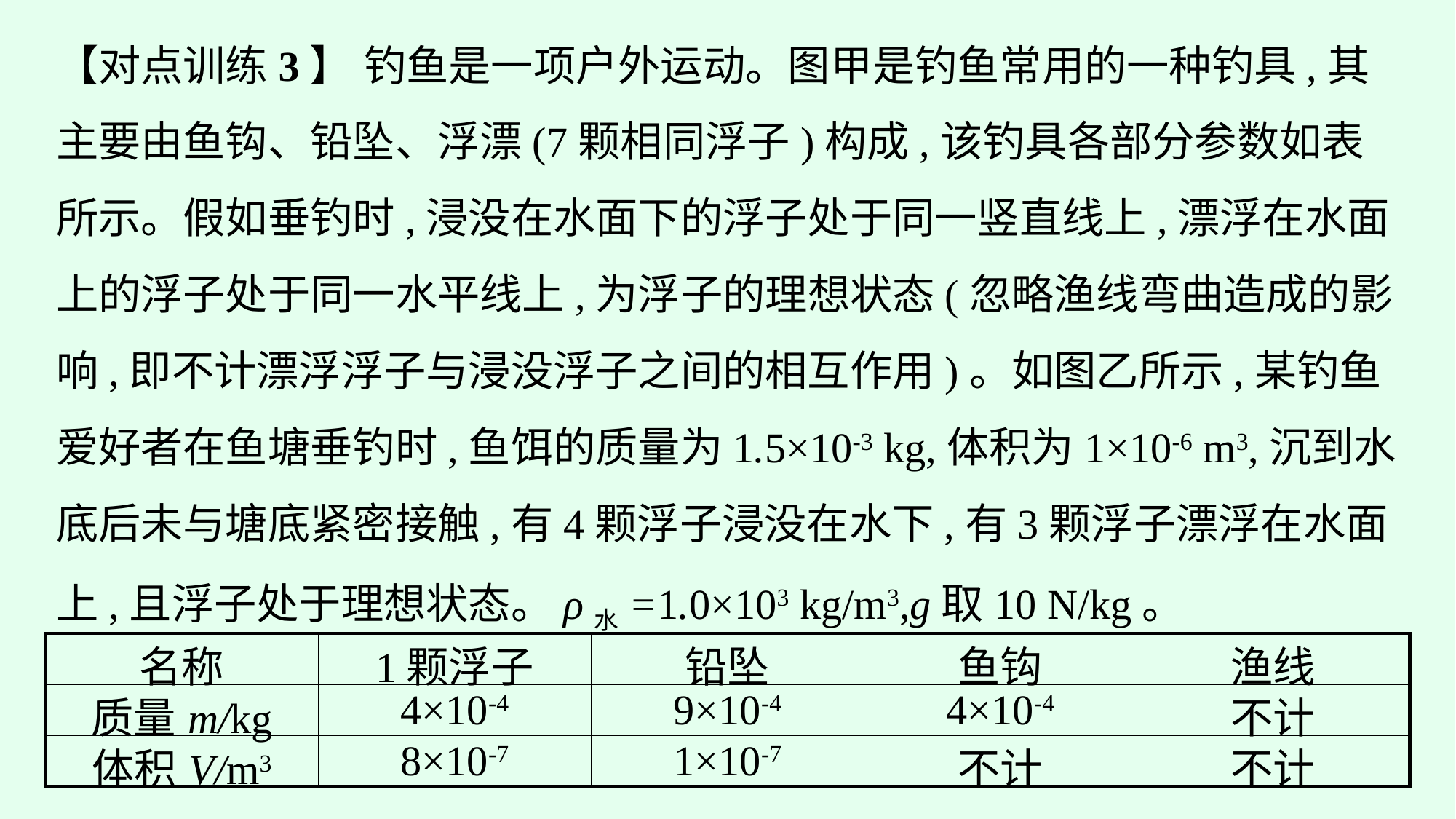

【对点训练3】 钓鱼是一项户外运动。图甲是钓鱼常用的一种钓具,其主要由鱼钩、铅坠、浮漂(7颗相同浮子)构成,该钓具各部分参数如表所示。假如垂钓时,浸没在水面下的浮子处于同一竖直线上,漂浮在水面上的浮子处于同一水平线上,为浮子的理想状态(忽略渔线弯曲造成的影响,即不计漂浮浮子与浸没浮子之间的相互作用)。如图乙所示,某钓鱼爱好者在鱼塘垂钓时,鱼饵的质量为1.5×10-3 kg,体积为1×10-6 m3,沉到水底后未与塘底紧密接触,有4颗浮子浸没在水下,有3颗浮子漂浮在水面上,且浮子处于理想状态。ρ水=1.0×103 kg/m3,g取10 N/kg。
| 名称 | 1颗浮子 | 铅坠 | 鱼钩 | 渔线 |
| --- | --- | --- | --- | --- |
| 质量m/kg | 4×10-4 | 9×10-4 | 4×10-4 | 不计 |
| 体积V/m3 | 8×10-7 | 1×10-7 | 不计 | 不计 |